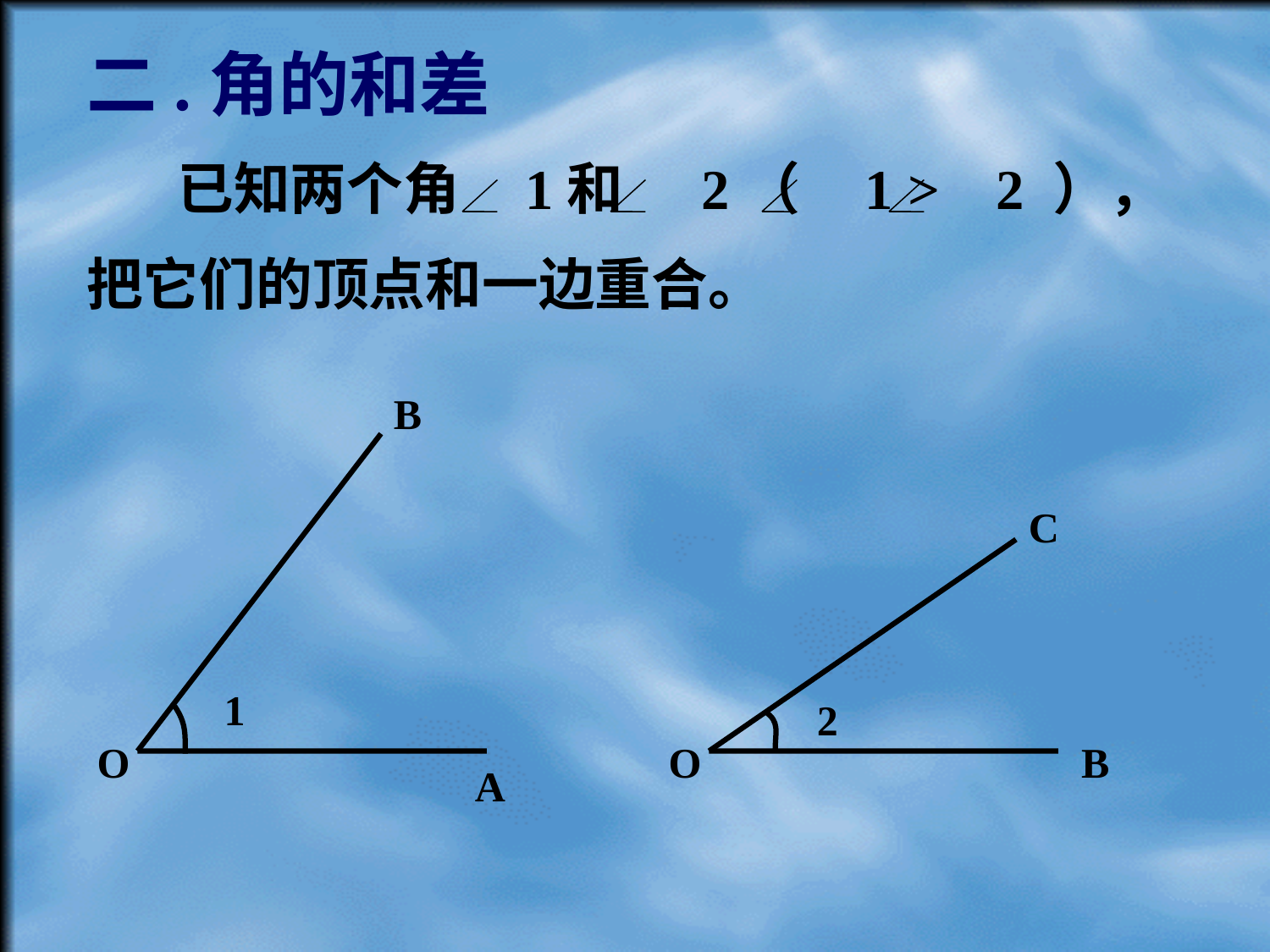

二.角的和差
      已知两个角    1和     2（    1 >    2 ），
把它们的顶点和一边重合。

B

C
1
2

O
O
B
A